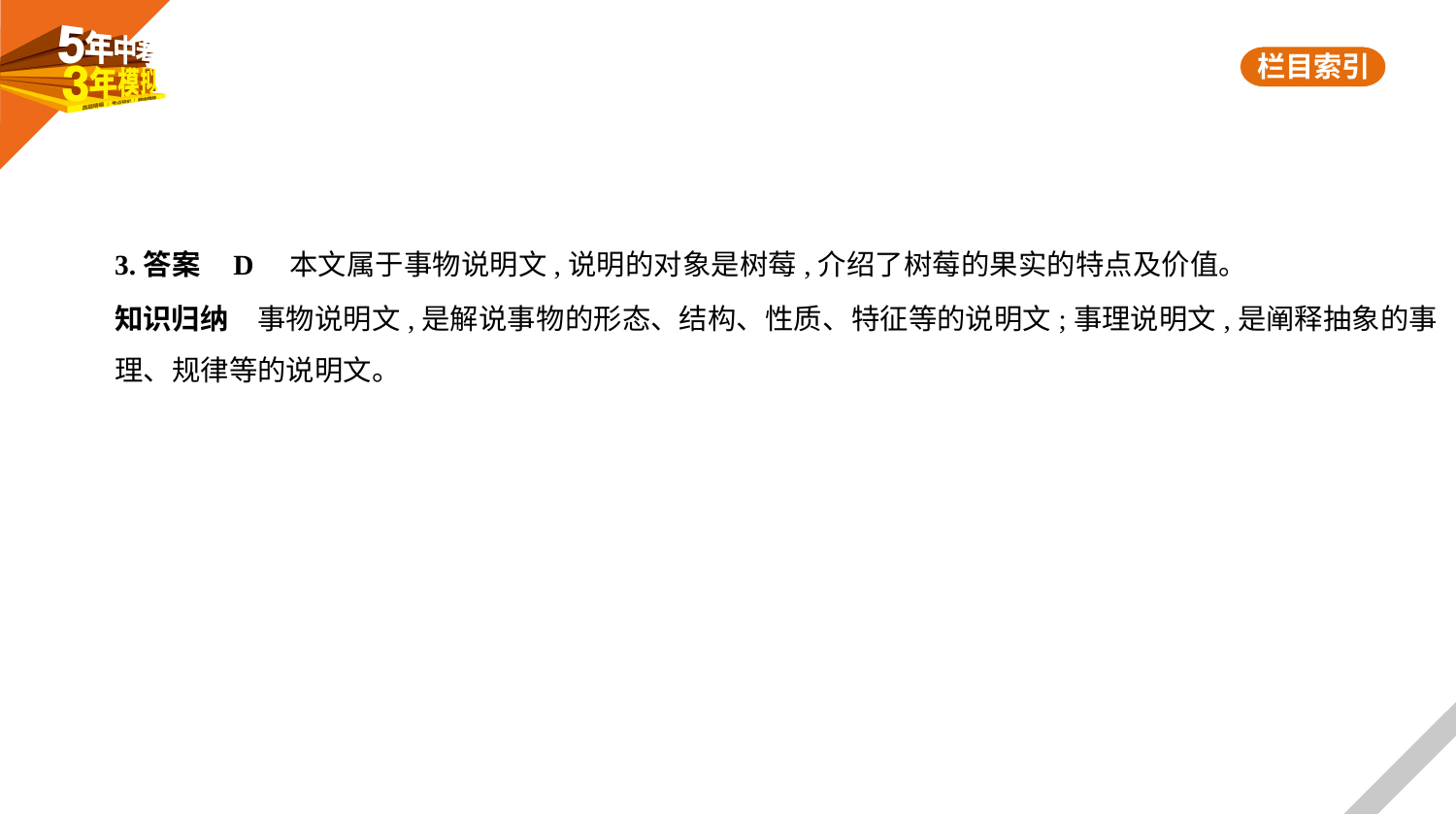

3.答案    D　本文属于事物说明文,说明的对象是树莓,介绍了树莓的果实的特点及价值。
知识归纳　事物说明文,是解说事物的形态、结构、性质、特征等的说明文;事理说明文,是阐释抽象的事
理、规律等的说明文。